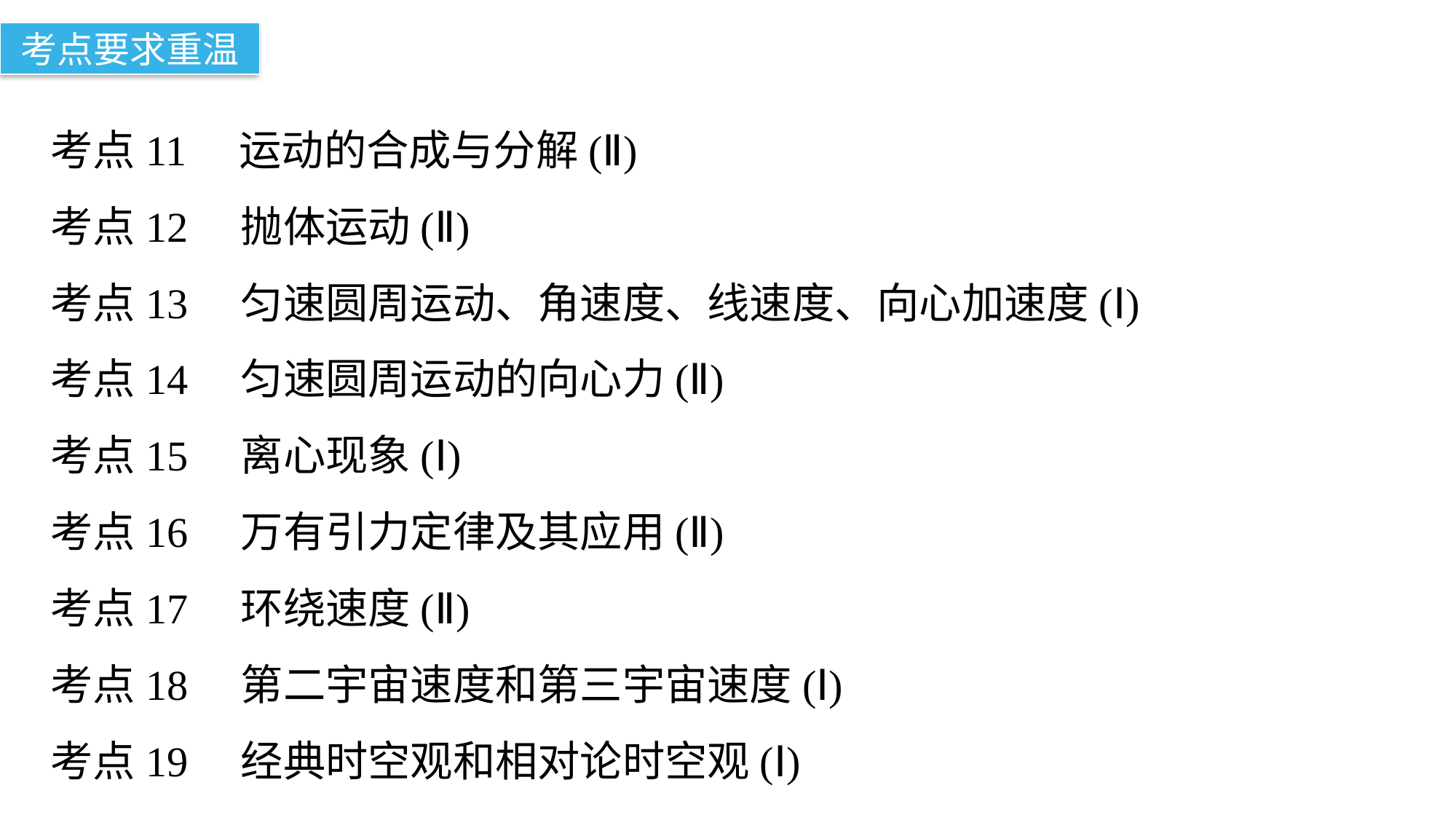

考点要求重温
考点11　运动的合成与分解(Ⅱ)
考点12　抛体运动(Ⅱ)
考点13　匀速圆周运动、角速度、线速度、向心加速度(Ⅰ)
考点14　匀速圆周运动的向心力(Ⅱ)
考点15　离心现象(Ⅰ)
考点16　万有引力定律及其应用(Ⅱ)
考点17　环绕速度(Ⅱ)
考点18　第二宇宙速度和第三宇宙速度(Ⅰ)
考点19　经典时空观和相对论时空观(Ⅰ)